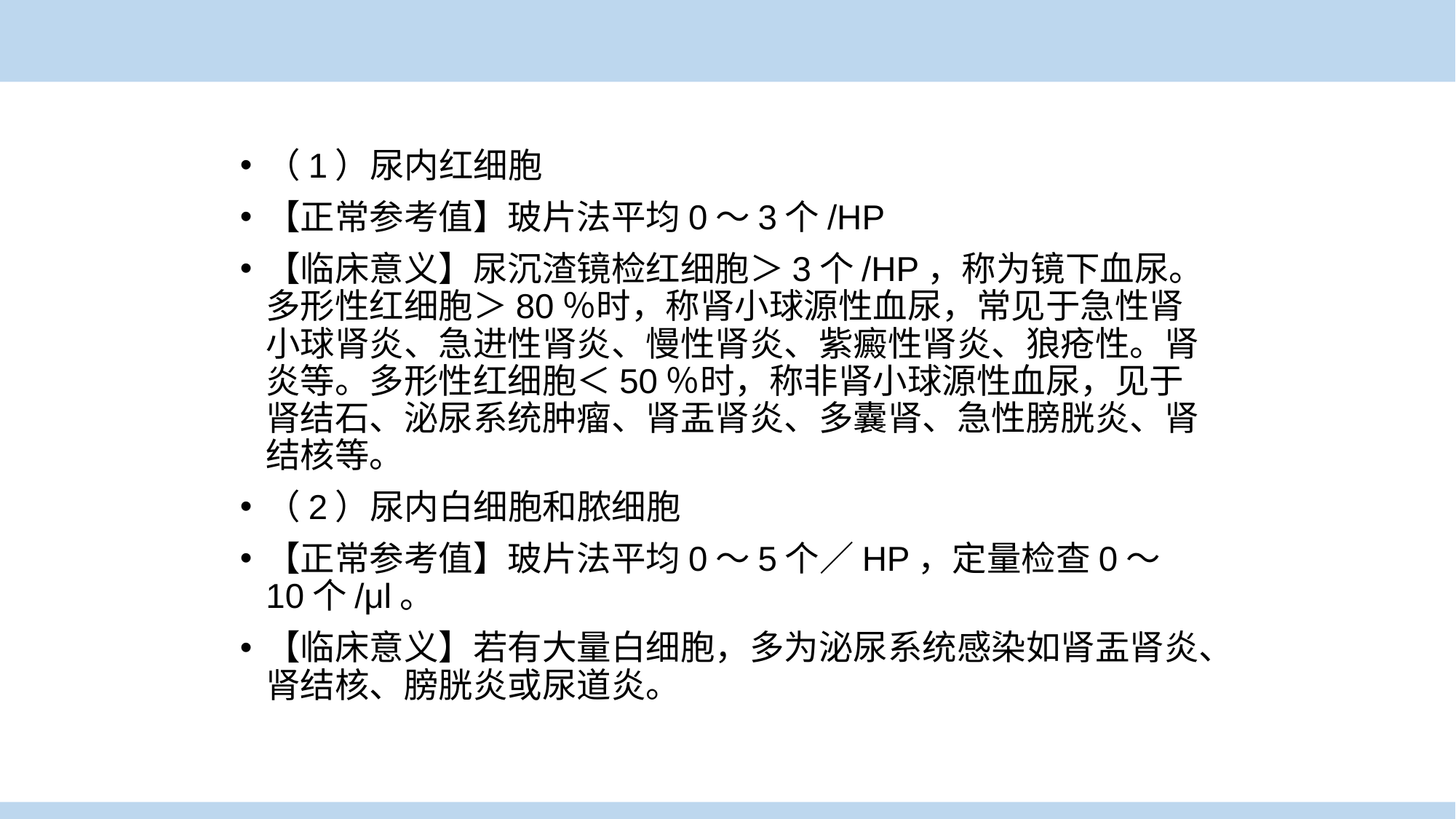

（1）尿内红细胞
【正常参考值】玻片法平均0～3个/HP
【临床意义】尿沉渣镜检红细胞＞3个/HP，称为镜下血尿。多形性红细胞＞80％时，称肾小球源性血尿，常见于急性肾小球肾炎、急进性肾炎、慢性肾炎、紫癜性肾炎、狼疮性。肾炎等。多形性红细胞＜50％时，称非肾小球源性血尿，见于肾结石、泌尿系统肿瘤、肾盂肾炎、多囊肾、急性膀胱炎、肾结核等。
（2）尿内白细胞和脓细胞
【正常参考值】玻片法平均0～5个／HP，定量检查0～10个/μl。
【临床意义】若有大量白细胞，多为泌尿系统感染如肾盂肾炎、肾结核、膀胱炎或尿道炎。